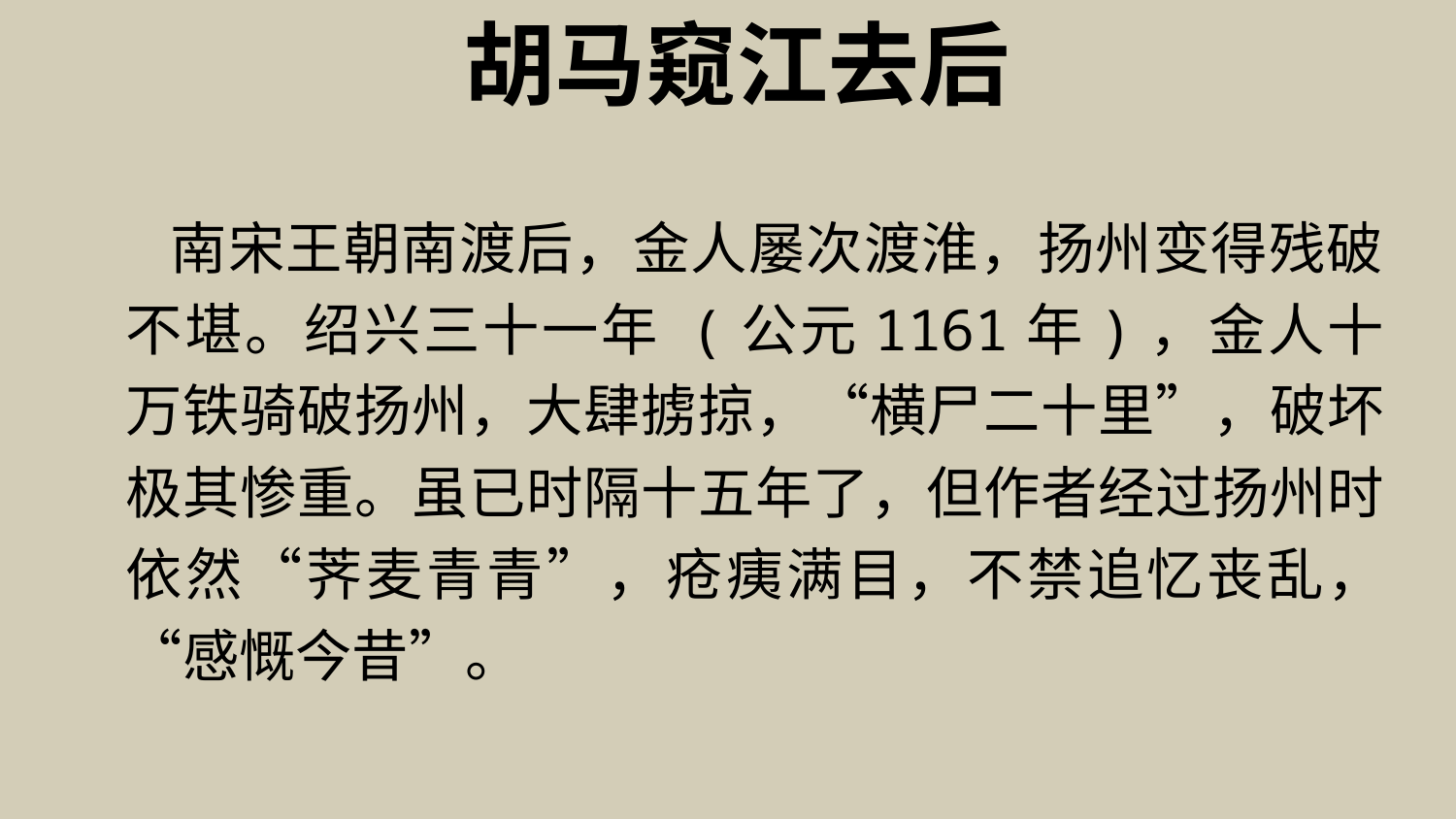

胡马窥江去后
      南宋王朝南渡后，金人屡次渡淮，扬州变得残破不堪。绍兴三十一年 (公元1161年)，金人十万铁骑破扬州，大肆掳掠，“横尸二十里”，破坏极其惨重。虽已时隔十五年了，但作者经过扬州时依然“荠麦青青”，疮痍满目，不禁追忆丧乱，“感慨今昔”。